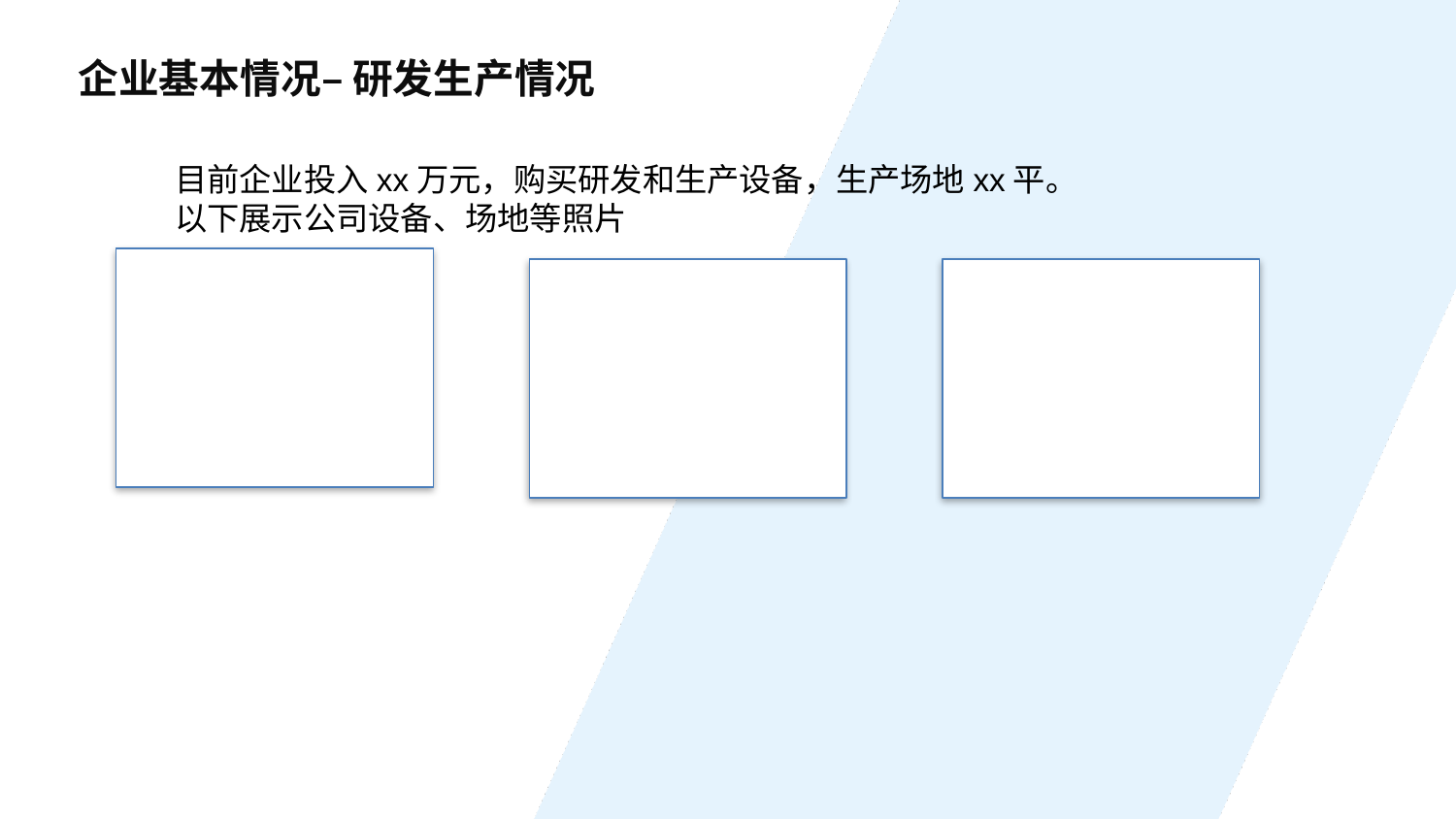

企业基本情况– 研发生产情况
目前企业投入xx万元，购买研发和生产设备，生产场地xx平。
以下展示公司设备、场地等照片